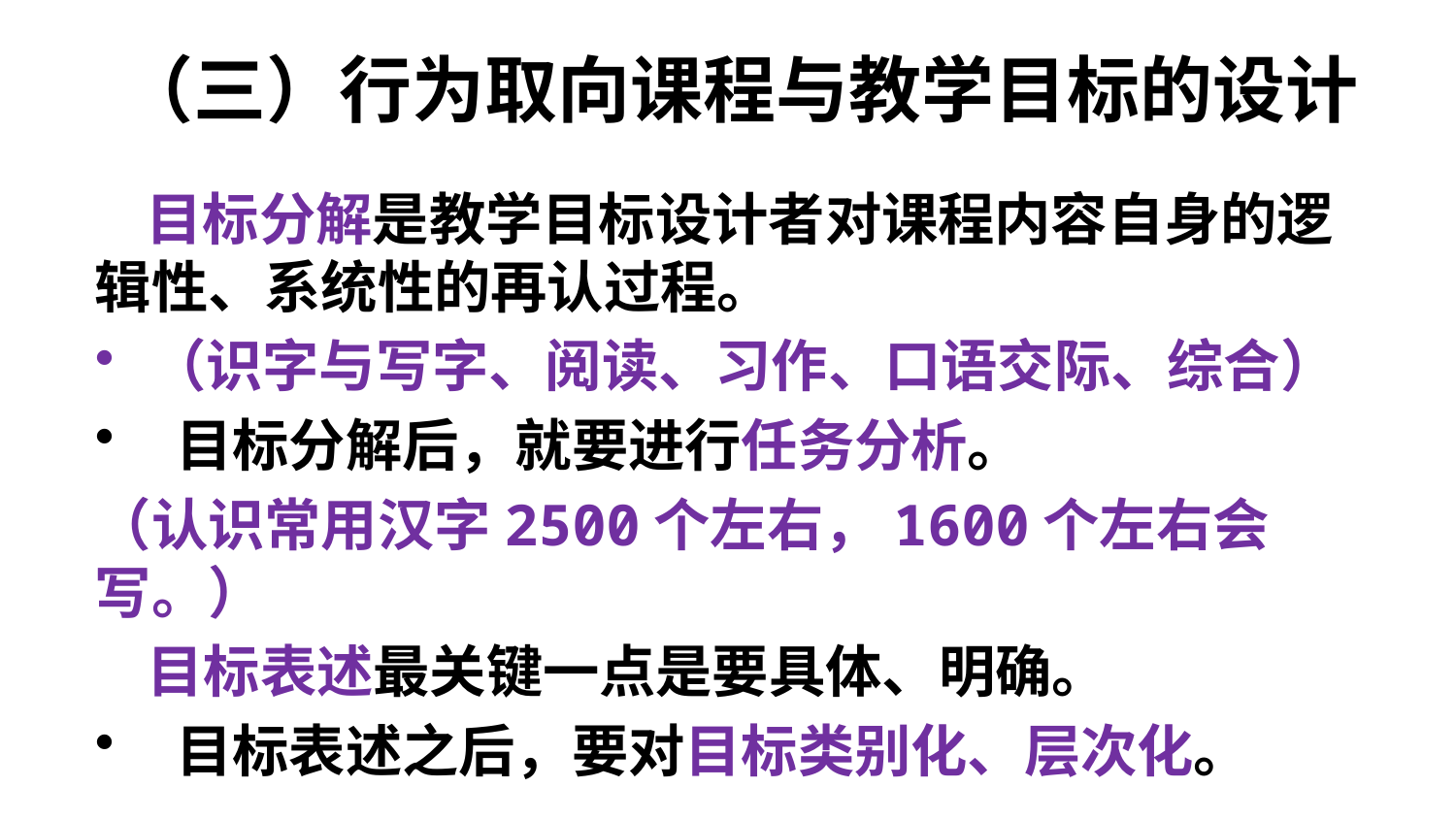

# （三）行为取向课程与教学目标的设计
   目标分解是教学目标设计者对课程内容自身的逻辑性、系统性的再认过程。
（识字与写字、阅读、习作、口语交际、综合）
 目标分解后，就要进行任务分析。
（认识常用汉字2500个左右，1600个左右会写。）
   目标表述最关键一点是要具体、明确。
 目标表述之后，要对目标类别化、层次化。